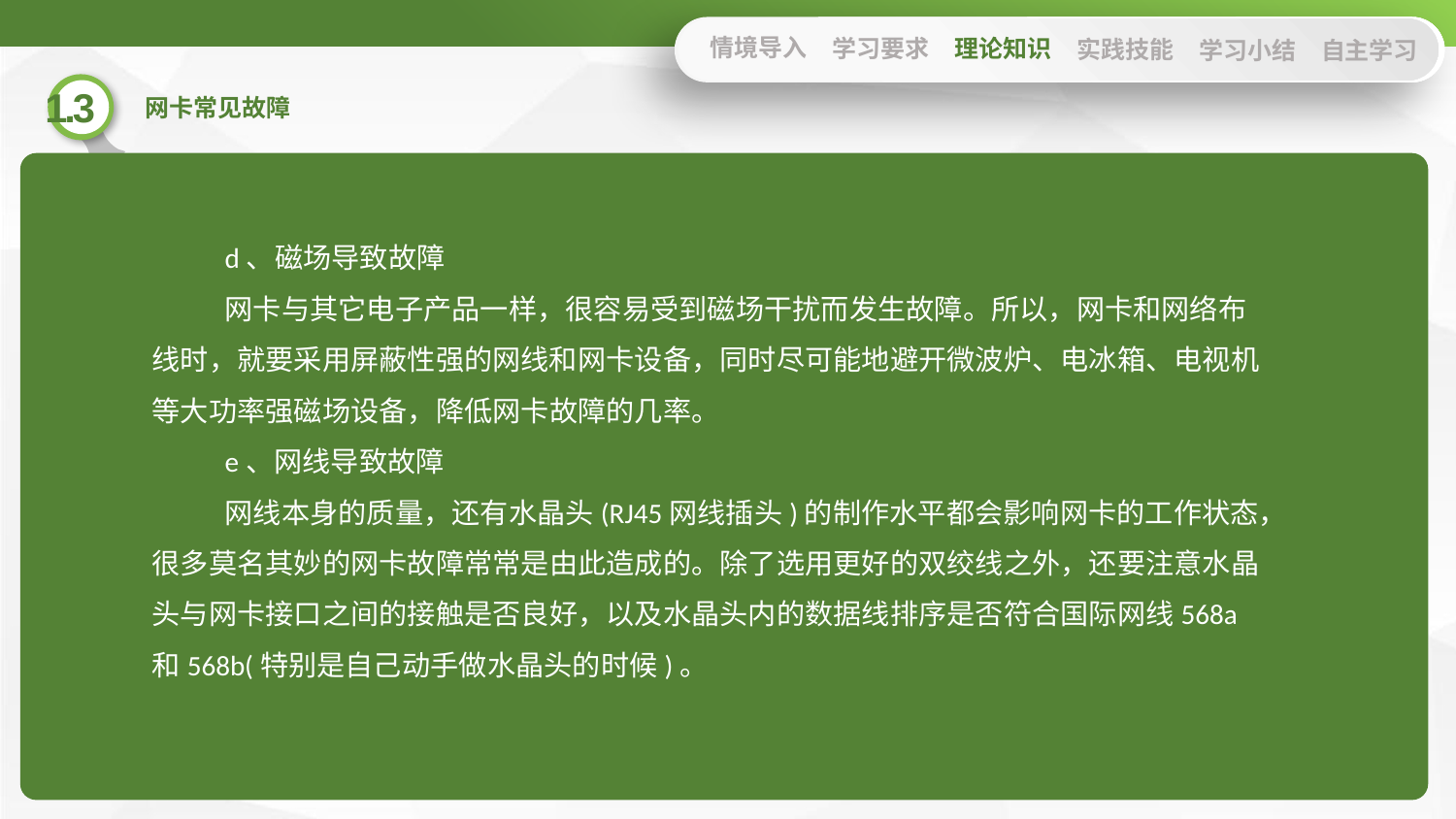

情境导入
学习要求
理论知识
实践技能
学习小结
自主学习
d、磁场导致故障
网卡与其它电子产品一样，很容易受到磁场干扰而发生故障。所以，网卡和网络布线时，就要采用屏蔽性强的网线和网卡设备，同时尽可能地避开微波炉、电冰箱、电视机等大功率强磁场设备，降低网卡故障的几率。
e、网线导致故障
网线本身的质量，还有水晶头(RJ45网线插头)的制作水平都会影响网卡的工作状态，很多莫名其妙的网卡故障常常是由此造成的。除了选用更好的双绞线之外，还要注意水晶头与网卡接口之间的接触是否良好，以及水晶头内的数据线排序是否符合国际网线568a和568b(特别是自己动手做水晶头的时候)。